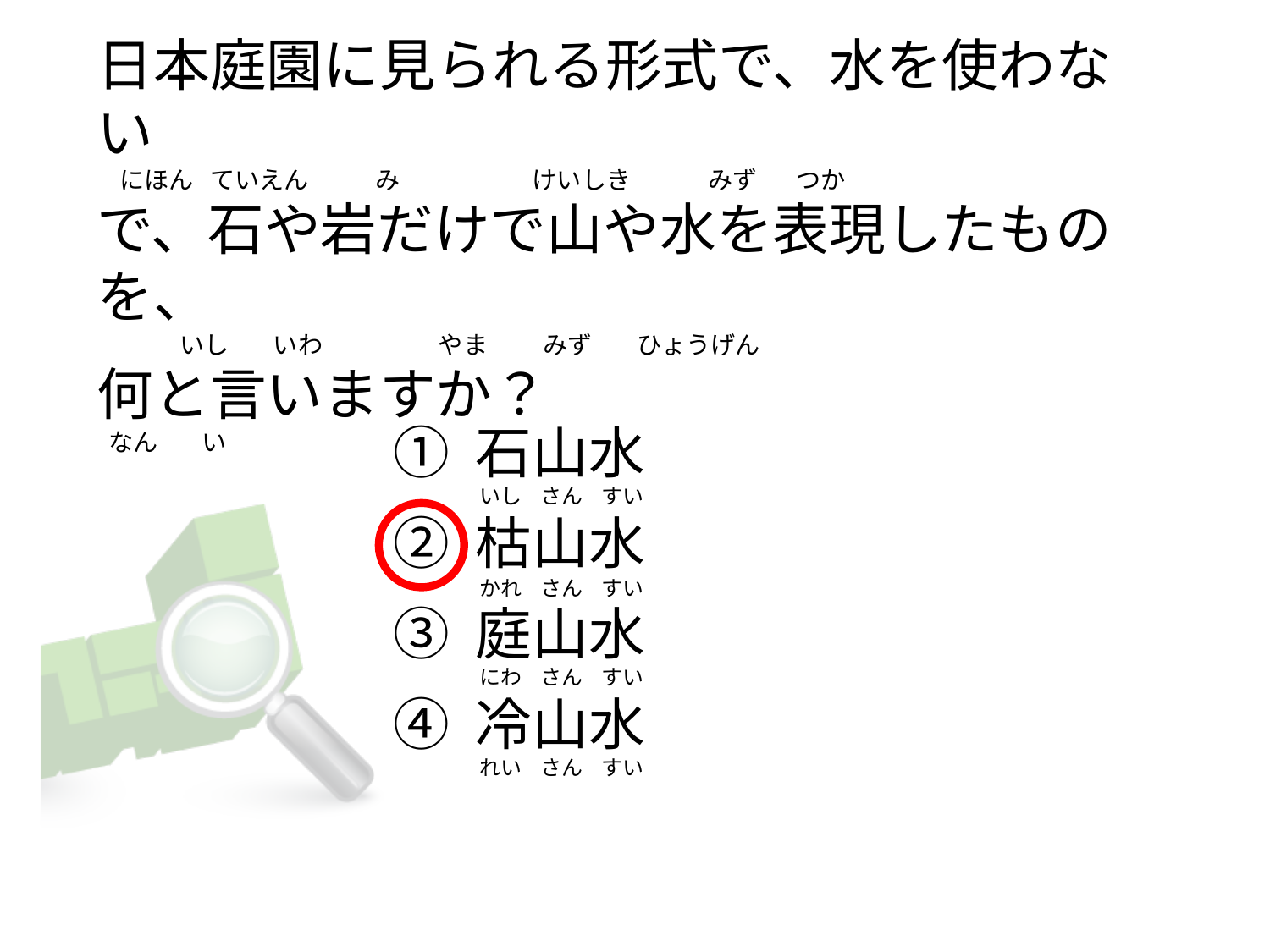

日本庭園に見られる形式で、水を使わない
   にほん   ていえん            み                        けいしき              みず       つか
で、石や岩だけで山や水を表現したものを、
              いし        いわ                     やま          みず        ひょうげん
何と言いますか？
 なん        い
① 石山水
② 枯山水
③ 庭山水
④ 冷山水
   いし    さん    すい

   かれ    さん    すい
   にわ    さん    すい
   れい    さん    すい